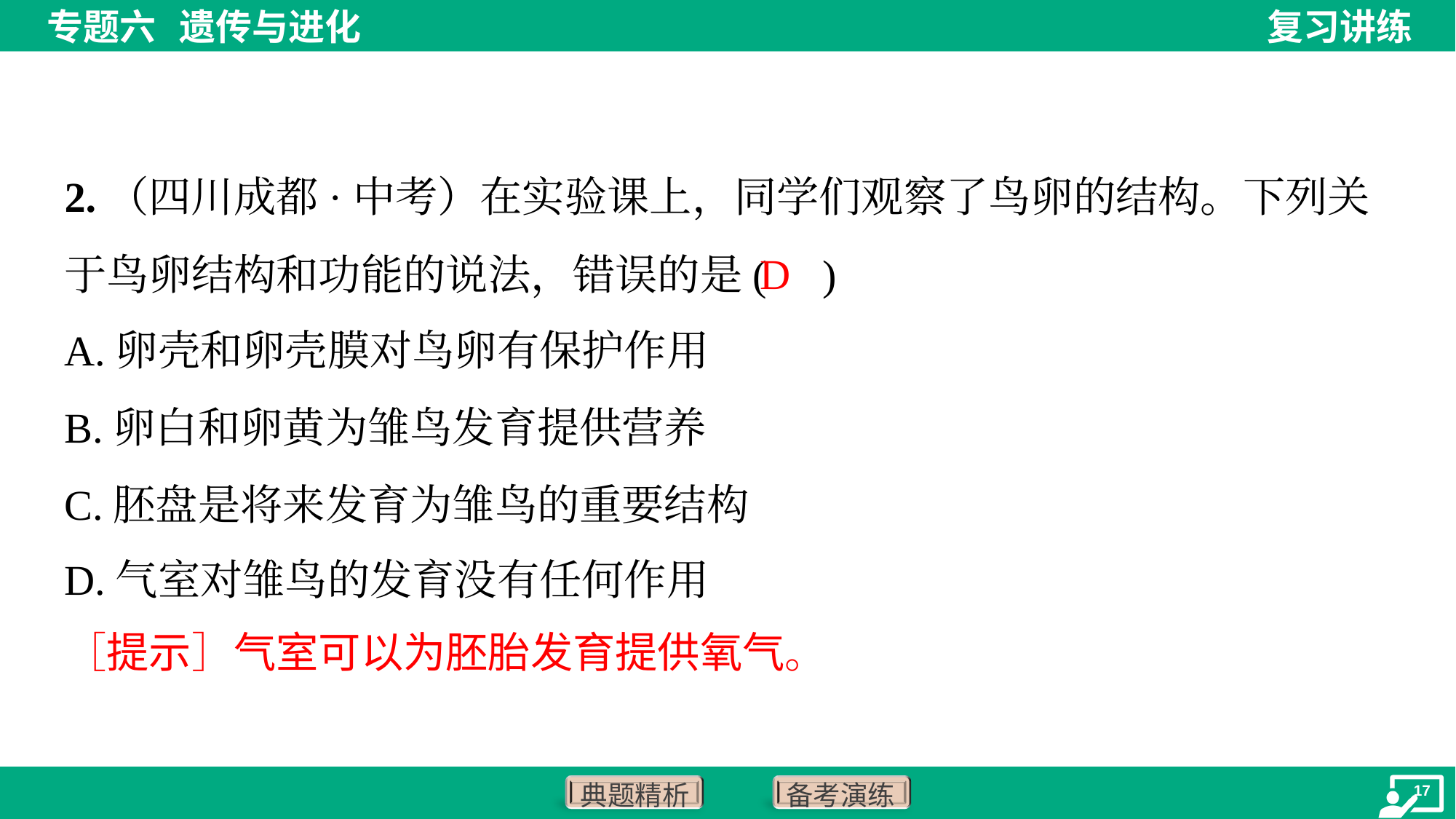

2.（四川成都·中考）在实验课上，同学们观察了鸟卵的结构。下列关于鸟卵结构和功能的说法，错误的是(     )
D
A.卵壳和卵壳膜对鸟卵有保护作用
B.卵白和卵黄为雏鸟发育提供营养
C.胚盘是将来发育为雏鸟的重要结构
D.气室对雏鸟的发育没有任何作用
［提示］气室可以为胚胎发育提供氧气。